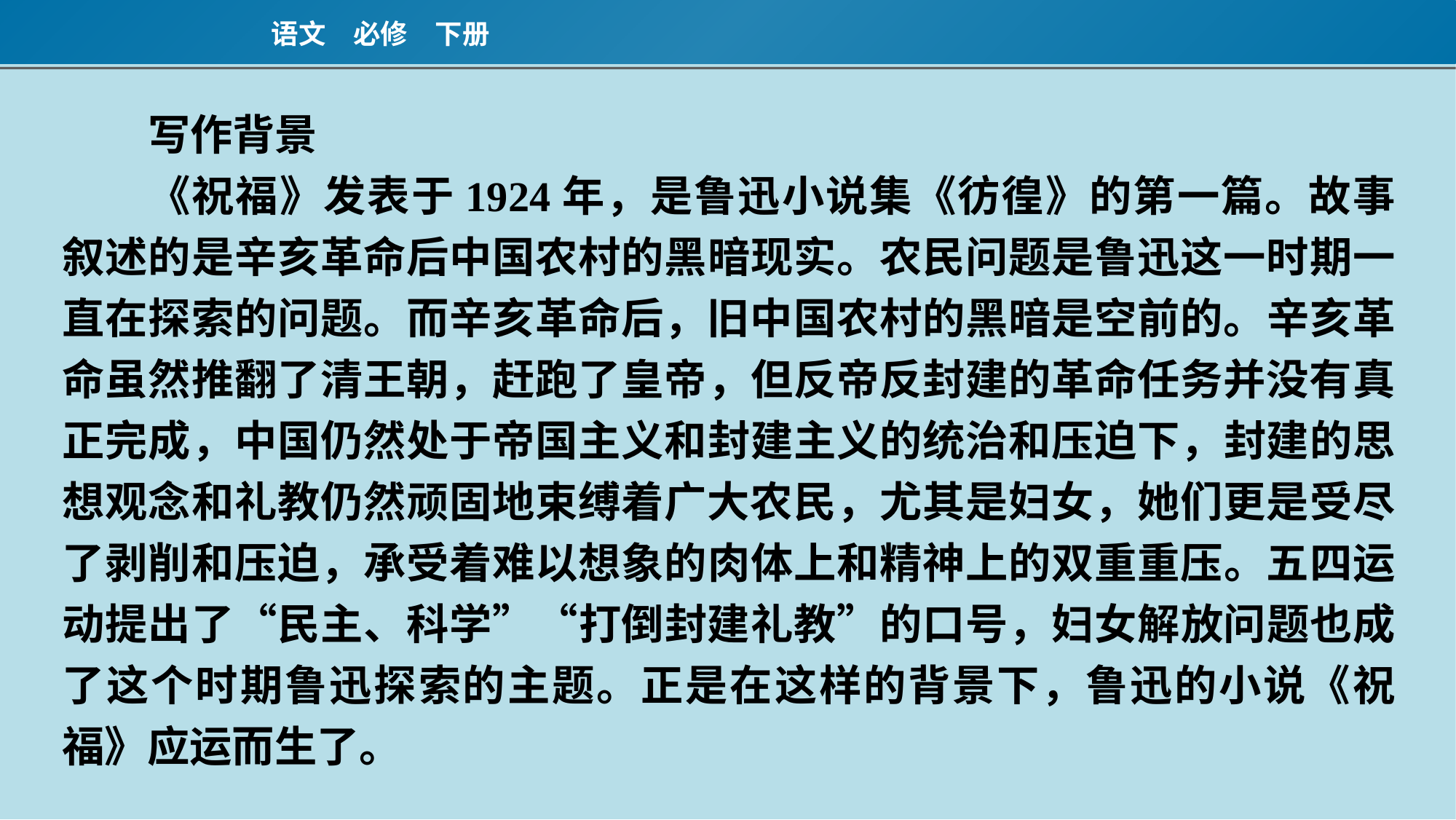

写作背景
《祝福》发表于1924年，是鲁迅小说集《彷徨》的第一篇。故事叙述的是辛亥革命后中国农村的黑暗现实。农民问题是鲁迅这一时期一直在探索的问题。而辛亥革命后，旧中国农村的黑暗是空前的。辛亥革命虽然推翻了清王朝，赶跑了皇帝，但反帝反封建的革命任务并没有真正完成，中国仍然处于帝国主义和封建主义的统治和压迫下，封建的思想观念和礼教仍然顽固地束缚着广大农民，尤其是妇女，她们更是受尽了剥削和压迫，承受着难以想象的肉体上和精神上的双重重压。五四运动提出了“民主、科学”“打倒封建礼教”的口号，妇女解放问题也成了这个时期鲁迅探索的主题。正是在这样的背景下，鲁迅的小说《祝福》应运而生了。